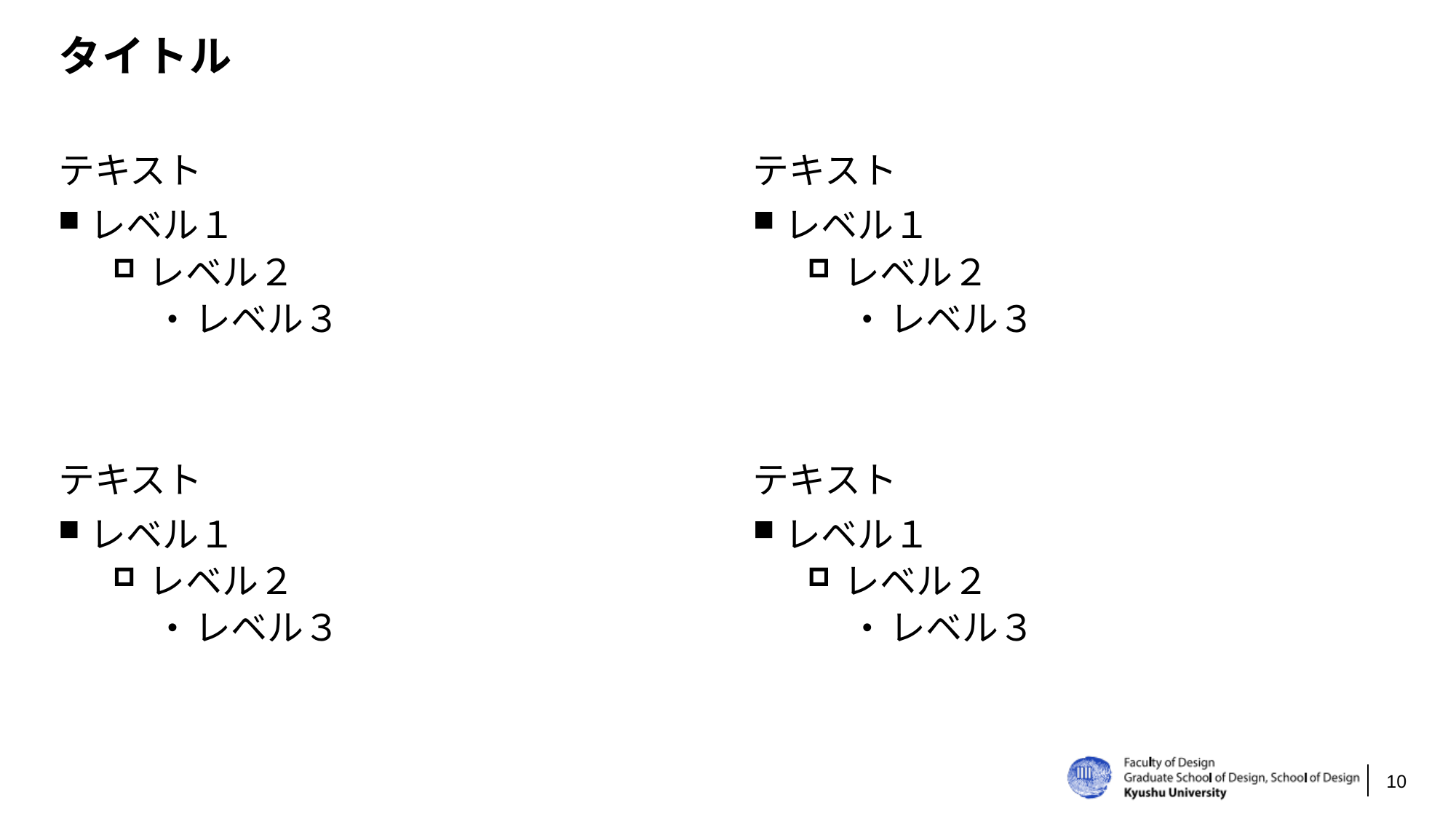

# タイトル
テキスト
レベル１
レベル２
レベル３

テキスト
レベル１
レベル２
レベル３

テキスト
レベル１
レベル２
レベル３

テキスト
レベル１
レベル２
レベル３

10